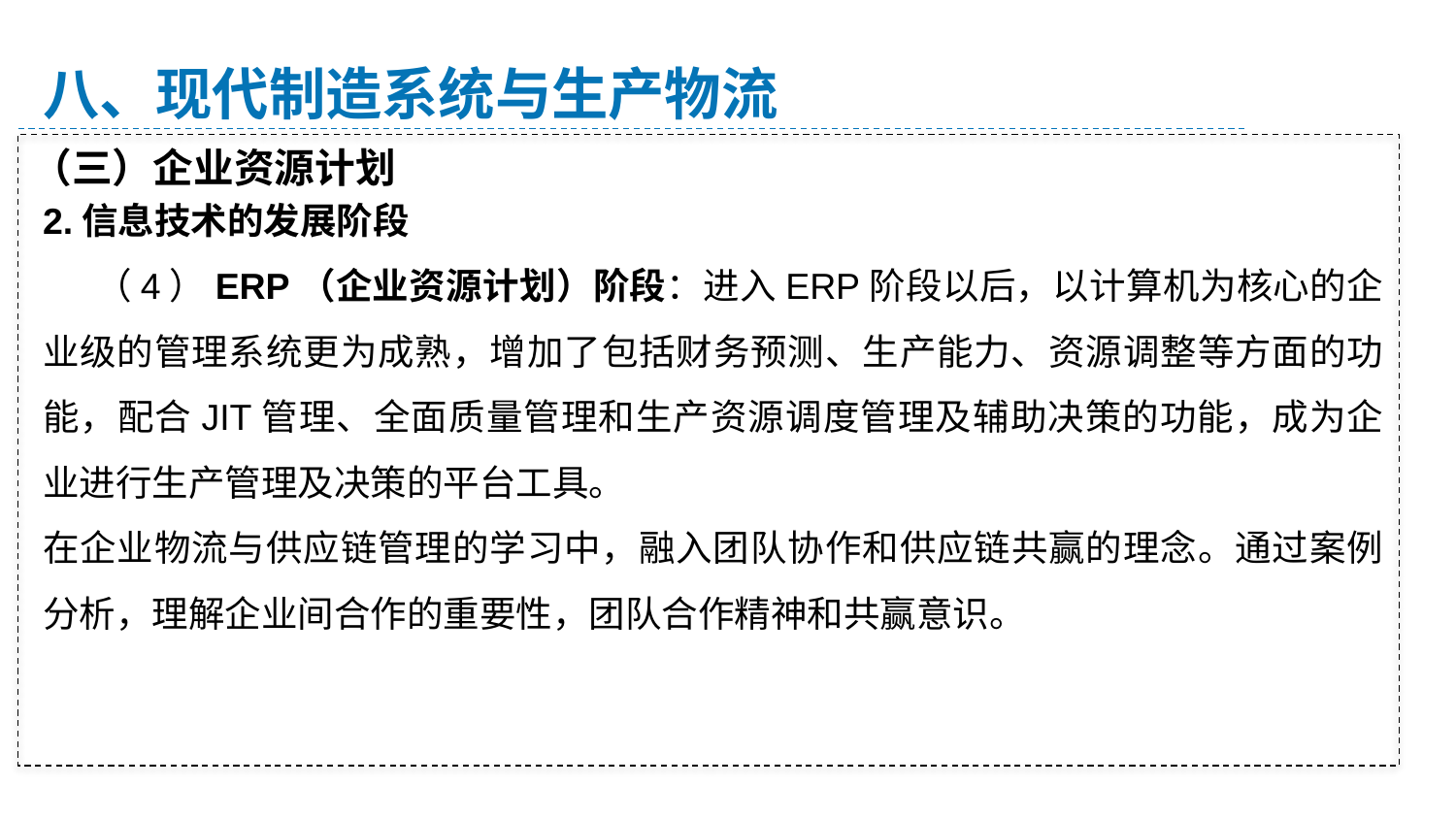

八、现代制造系统与生产物流
（三）企业资源计划

2.信息技术的发展阶段
     （4）ERP（企业资源计划）阶段：进入ERP阶段以后，以计算机为核心的企业级的管理系统更为成熟，增加了包括财务预测、生产能力、资源调整等方面的功能，配合JIT管理、全面质量管理和生产资源调度管理及辅助决策的功能，成为企业进行生产管理及决策的平台工具。
在企业物流与供应链管理的学习中，融入团队协作和供应链共赢的理念。通过案例分析，理解企业间合作的重要性，团队合作精神和共赢意识。